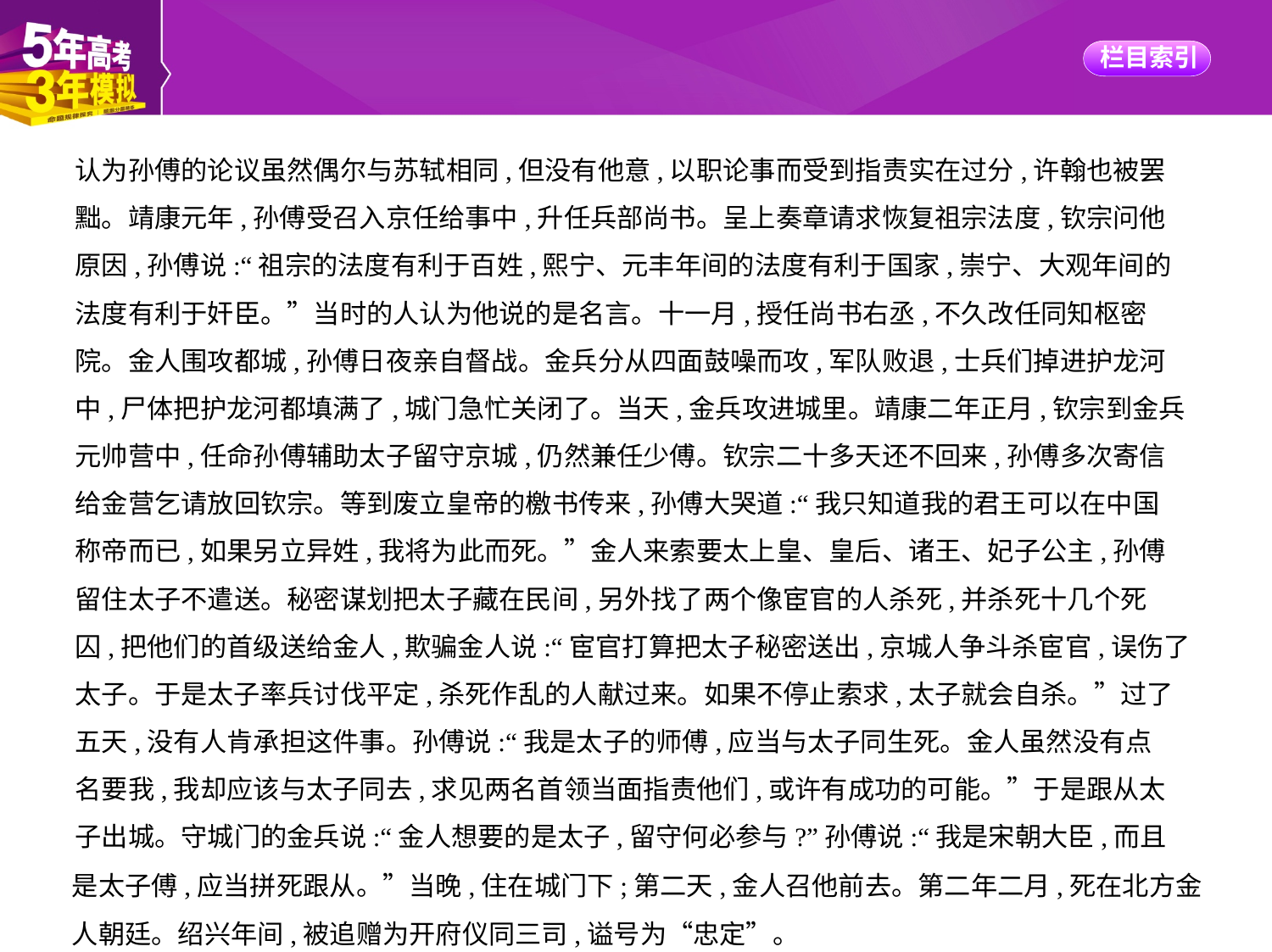

认为孙傅的论议虽然偶尔与苏轼相同,但没有他意,以职论事而受到指责实在过分,许翰也被罢
黜。靖康元年,孙傅受召入京任给事中,升任兵部尚书。呈上奏章请求恢复祖宗法度,钦宗问他
原因,孙傅说:“祖宗的法度有利于百姓,熙宁、元丰年间的法度有利于国家,崇宁、大观年间的
法度有利于奸臣。”当时的人认为他说的是名言。十一月,授任尚书右丞,不久改任同知枢密
院。金人围攻都城,孙傅日夜亲自督战。金兵分从四面鼓噪而攻,军队败退,士兵们掉进护龙河
中,尸体把护龙河都填满了,城门急忙关闭了。当天,金兵攻进城里。靖康二年正月,钦宗到金兵
元帅营中,任命孙傅辅助太子留守京城,仍然兼任少傅。钦宗二十多天还不回来,孙傅多次寄信
给金营乞请放回钦宗。等到废立皇帝的檄书传来,孙傅大哭道:“我只知道我的君王可以在中国
称帝而已,如果另立异姓,我将为此而死。”金人来索要太上皇、皇后、诸王、妃子公主,孙傅
留住太子不遣送。秘密谋划把太子藏在民间,另外找了两个像宦官的人杀死,并杀死十几个死
囚,把他们的首级送给金人,欺骗金人说:“宦官打算把太子秘密送出,京城人争斗杀宦官,误伤了
太子。于是太子率兵讨伐平定,杀死作乱的人献过来。如果不停止索求,太子就会自杀。”过了
五天,没有人肯承担这件事。孙傅说:“我是太子的师傅,应当与太子同生死。金人虽然没有点
名要我,我却应该与太子同去,求见两名首领当面指责他们,或许有成功的可能。”于是跟从太
子出城。守城门的金兵说:“金人想要的是太子,留守何必参与?”孙傅说:“我是宋朝大臣,而且
是太子傅,应当拼死跟从。”当晚,住在城门下;第二天,金人召他前去。第二年二月,死在北方金
人朝廷。绍兴年间,被追赠为开府仪同三司,谥号为“忠定”。